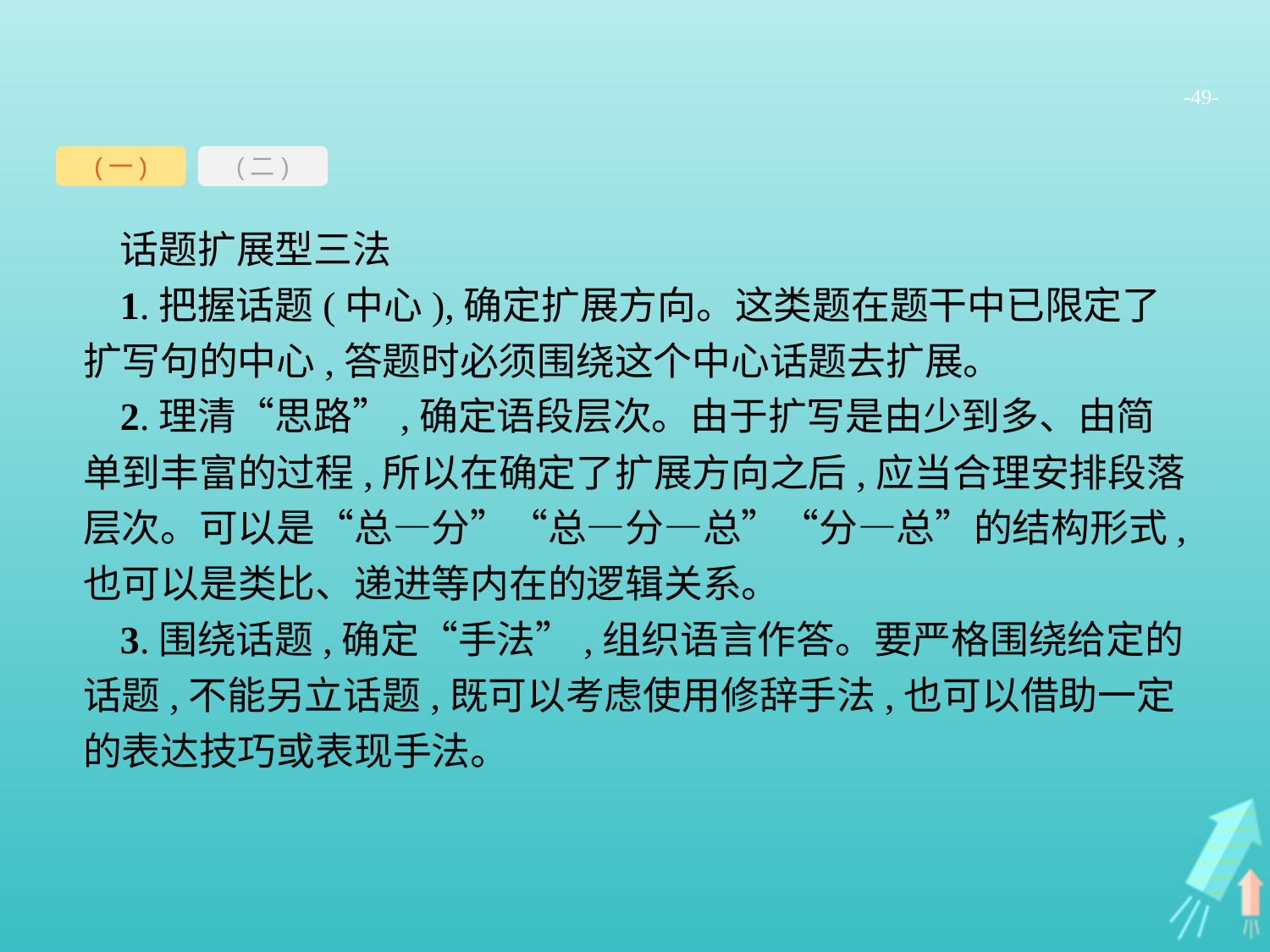

-49-
(一)
(二)
话题扩展型三法
1.把握话题(中心),确定扩展方向。这类题在题干中已限定了扩写句的中心,答题时必须围绕这个中心话题去扩展。
2.理清“思路”,确定语段层次。由于扩写是由少到多、由简单到丰富的过程,所以在确定了扩展方向之后,应当合理安排段落层次。可以是“总—分”“总—分—总”“分—总”的结构形式,也可以是类比、递进等内在的逻辑关系。
3.围绕话题,确定“手法”,组织语言作答。要严格围绕给定的话题,不能另立话题,既可以考虑使用修辞手法,也可以借助一定的表达技巧或表现手法。